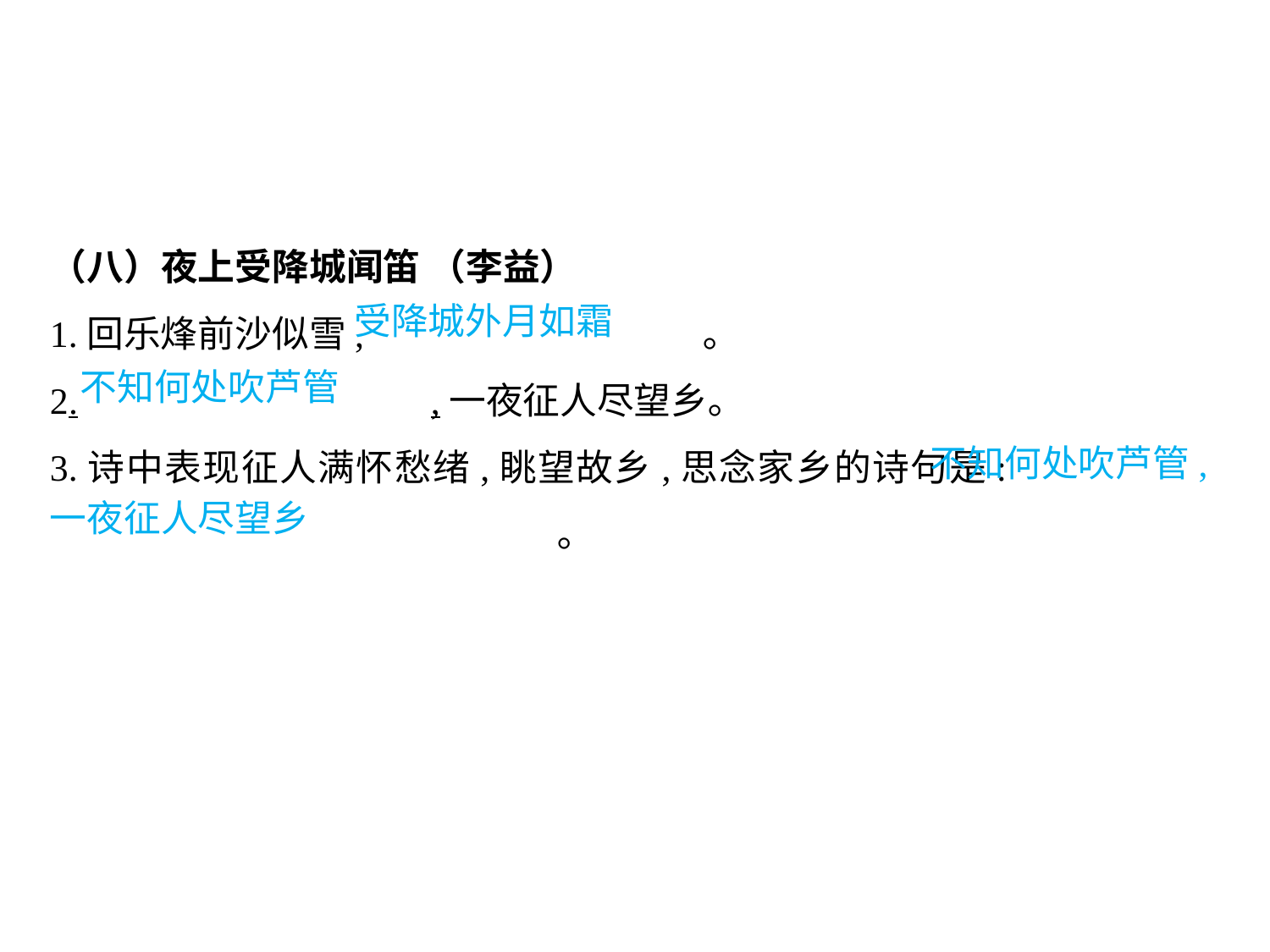

（八）夜上受降城闻笛 （李益）
1.回乐烽前沙似雪,			 ｡
2.			,一夜征人尽望乡｡
3.诗中表现征人满怀愁绪,眺望故乡,思念家乡的诗句是:						｡
受降城外月如霜
不知何处吹芦管
不知何处吹芦管,
一夜征人尽望乡